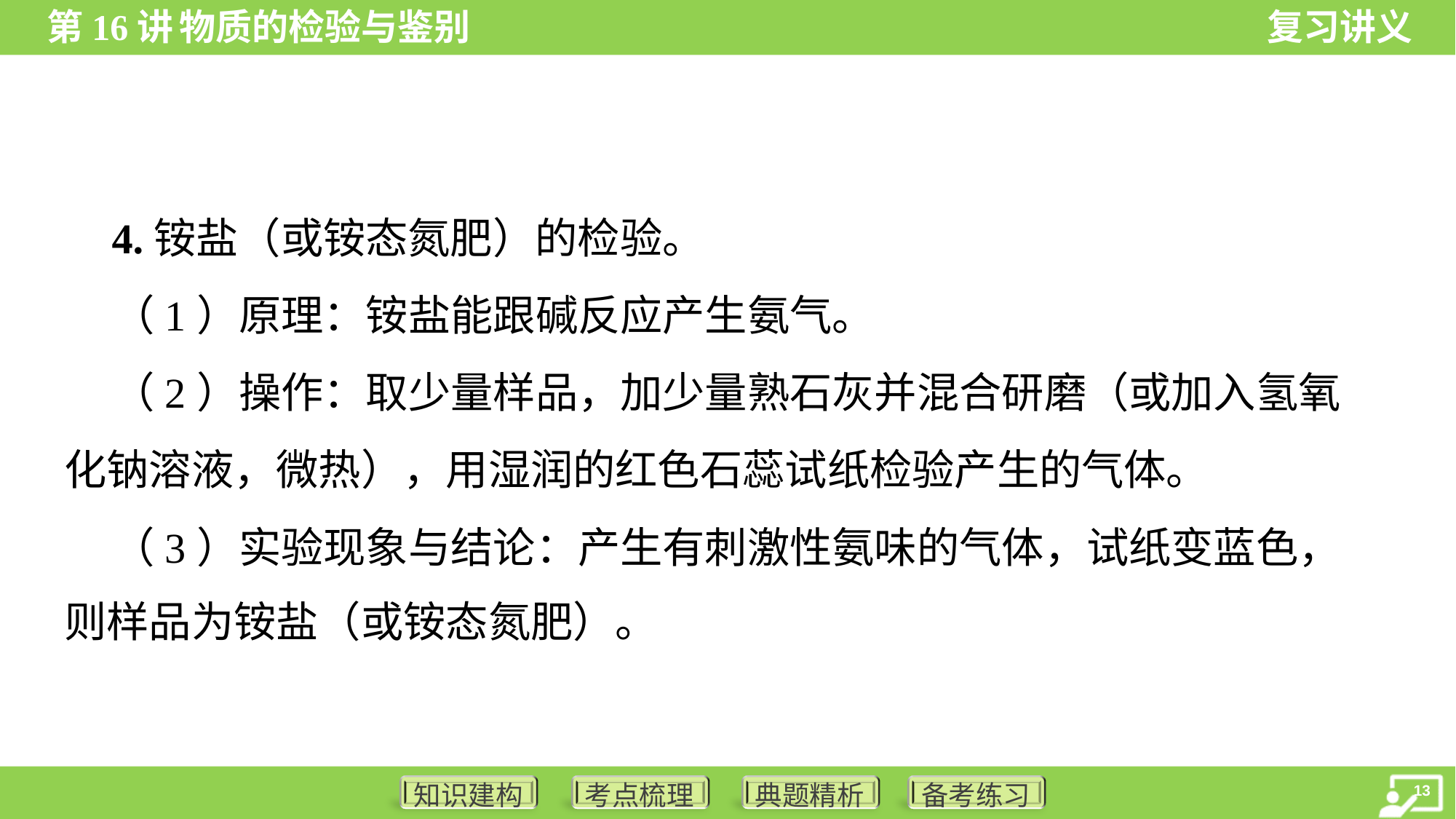

4.铵盐（或铵态氮肥）的检验。
    （1）原理：铵盐能跟碱反应产生氨气。
    （2）操作：取少量样品，加少量熟石灰并混合研磨（或加入氢氧
化钠溶液，微热），用湿润的红色石蕊试纸检验产生的气体。
    （3）实验现象与结论：产生有刺激性氨味的气体，试纸变蓝色，
则样品为铵盐（或铵态氮肥）。